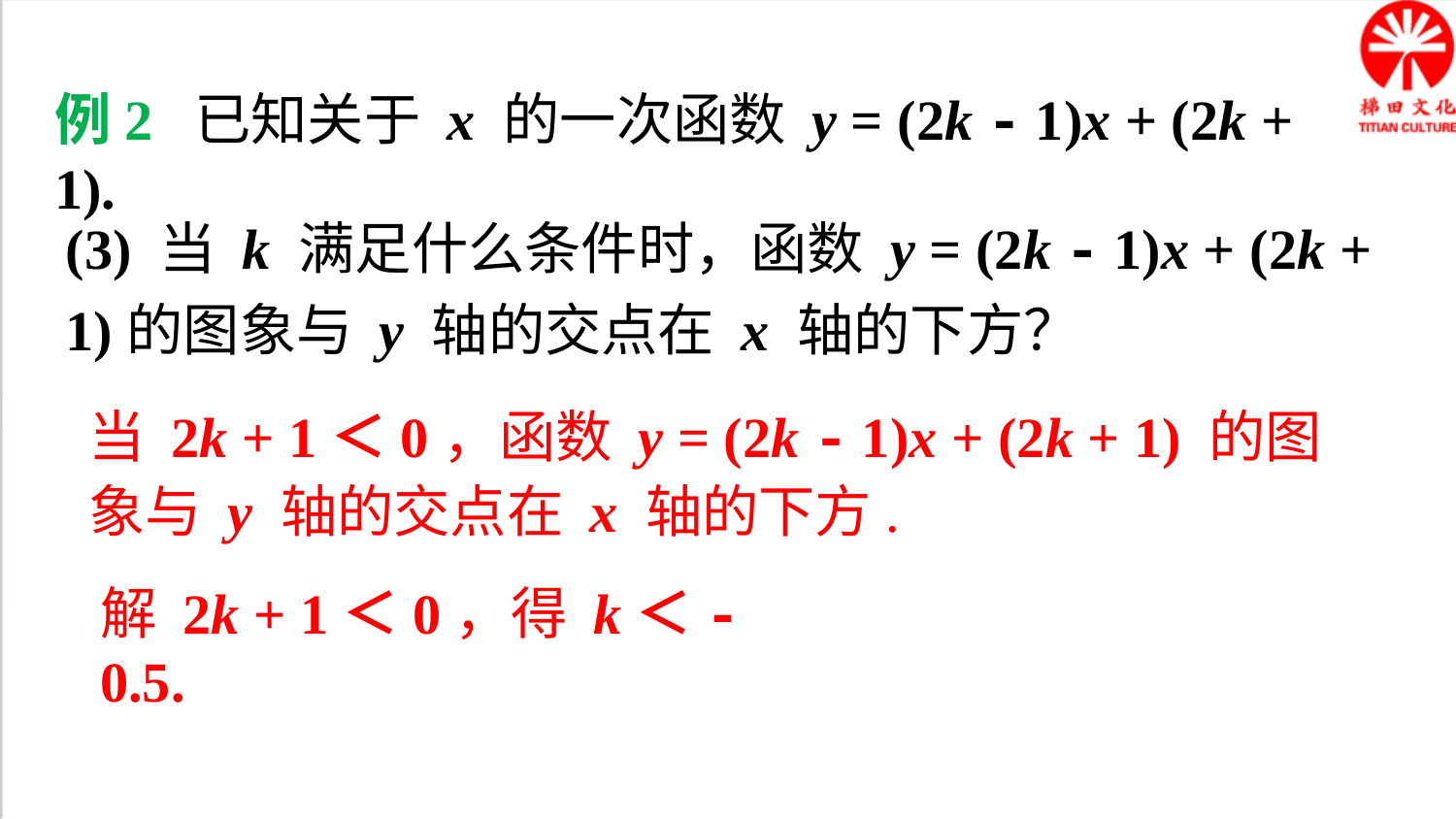

例2  已知关于 x 的一次函数 y = (2k - 1)x + (2k + 1).
(3) 当 k 满足什么条件时，函数 y = (2k - 1)x + (2k + 1)的图象与 y 轴的交点在 x 轴的下方？

当 2k + 1＜0，函数 y = (2k - 1)x + (2k + 1) 的图象与 y 轴的交点在 x 轴的下方.
解 2k + 1＜0，得 k＜-0.5.